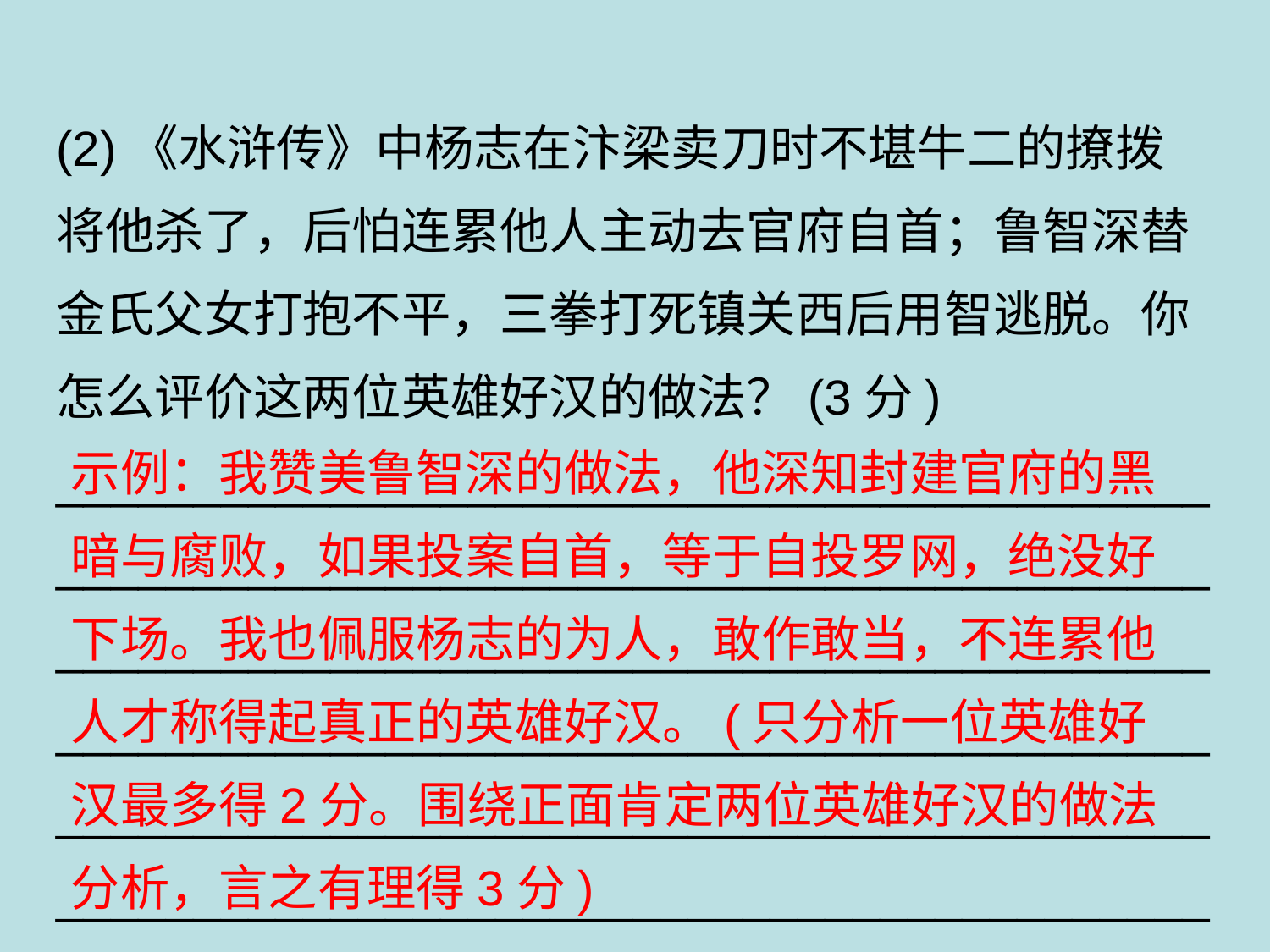

(2)《水浒传》中杨志在汴梁卖刀时不堪牛二的撩拨将他杀了，后怕连累他人主动去官府自首；鲁智深替金氏父女打抱不平，三拳打死镇关西后用智逃脱。你怎么评价这两位英雄好汉的做法？(3分)
____________________________________________________________________________________________________________________________________________________________________________________________________________________________________________________________________________________
示例：我赞美鲁智深的做法，他深知封建官府的黑暗与腐败，如果投案自首，等于自投罗网，绝没好下场。我也佩服杨志的为人，敢作敢当，不连累他人才称得起真正的英雄好汉。(只分析一位英雄好汉最多得2分。围绕正面肯定两位英雄好汉的做法分析，言之有理得3分)